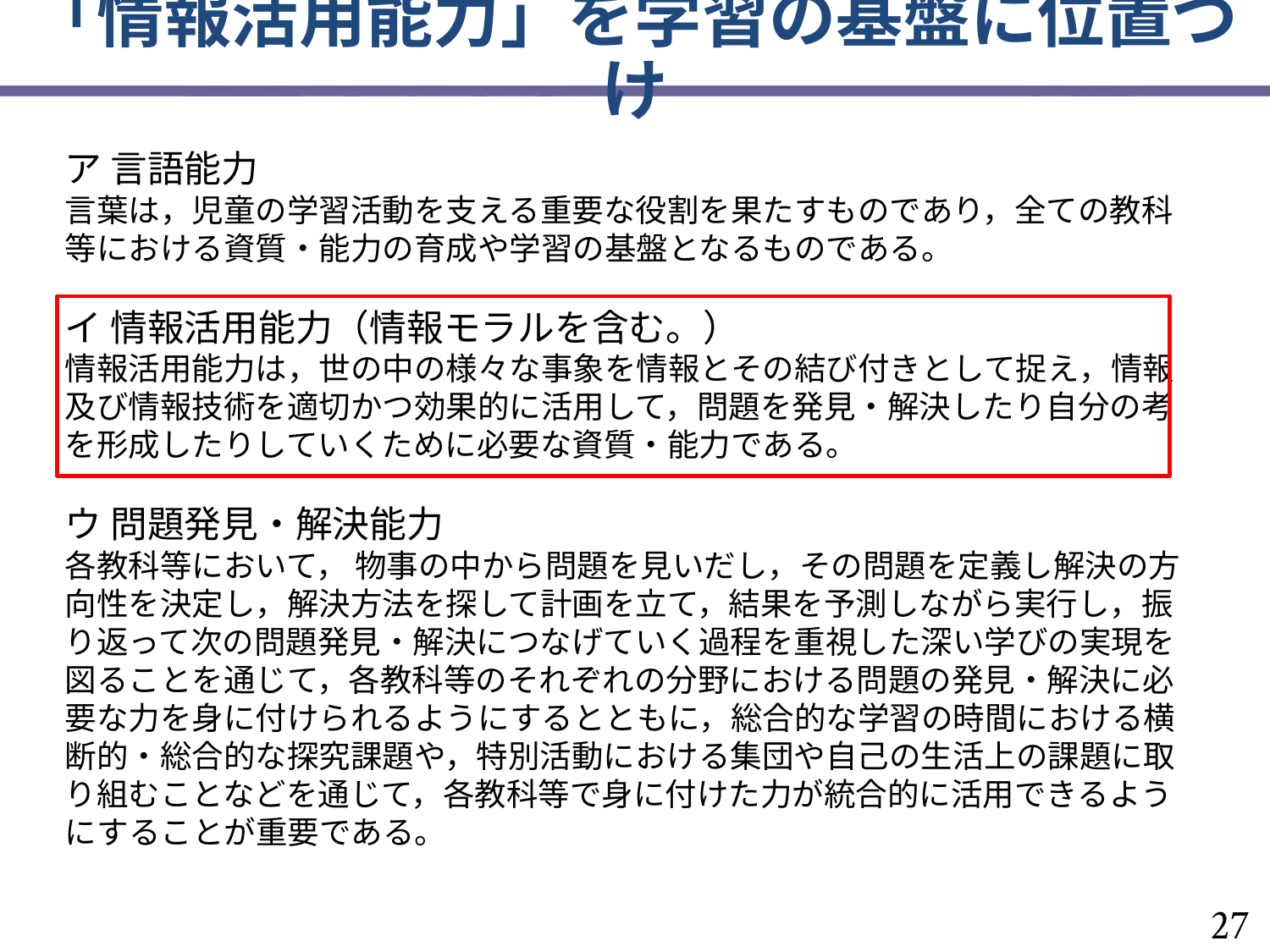

「情報活用能力」を学習の基盤に位置づけ
ア 言語能力
言葉は，児童の学習活動を支える重要な役割を果たすものであり，全ての教科等における資質・能力の育成や学習の基盤となるものである。

イ 情報活用能力（情報モラルを含む。）
情報活用能力は，世の中の様々な事象を情報とその結び付きとして捉え，情報及び情報技術を適切かつ効果的に活用して，問題を発見・解決したり自分の考を形成したりしていくために必要な資質・能力である。

ウ 問題発見・解決能力
各教科等において， 物事の中から問題を見いだし，その問題を定義し解決の方向性を決定し，解決方法を探して計画を立て，結果を予測しながら実行し，振り返って次の問題発見・解決につなげていく過程を重視した深い学びの実現を図ることを通じて，各教科等のそれぞれの分野における問題の発見・解決に必要な力を身に付けられるようにするとともに，総合的な学習の時間における横断的・総合的な探究課題や，特別活動における集団や自己の生活上の課題に取り組むことなどを通じて，各教科等で身に付けた力が統合的に活用できるようにすることが重要である。

27